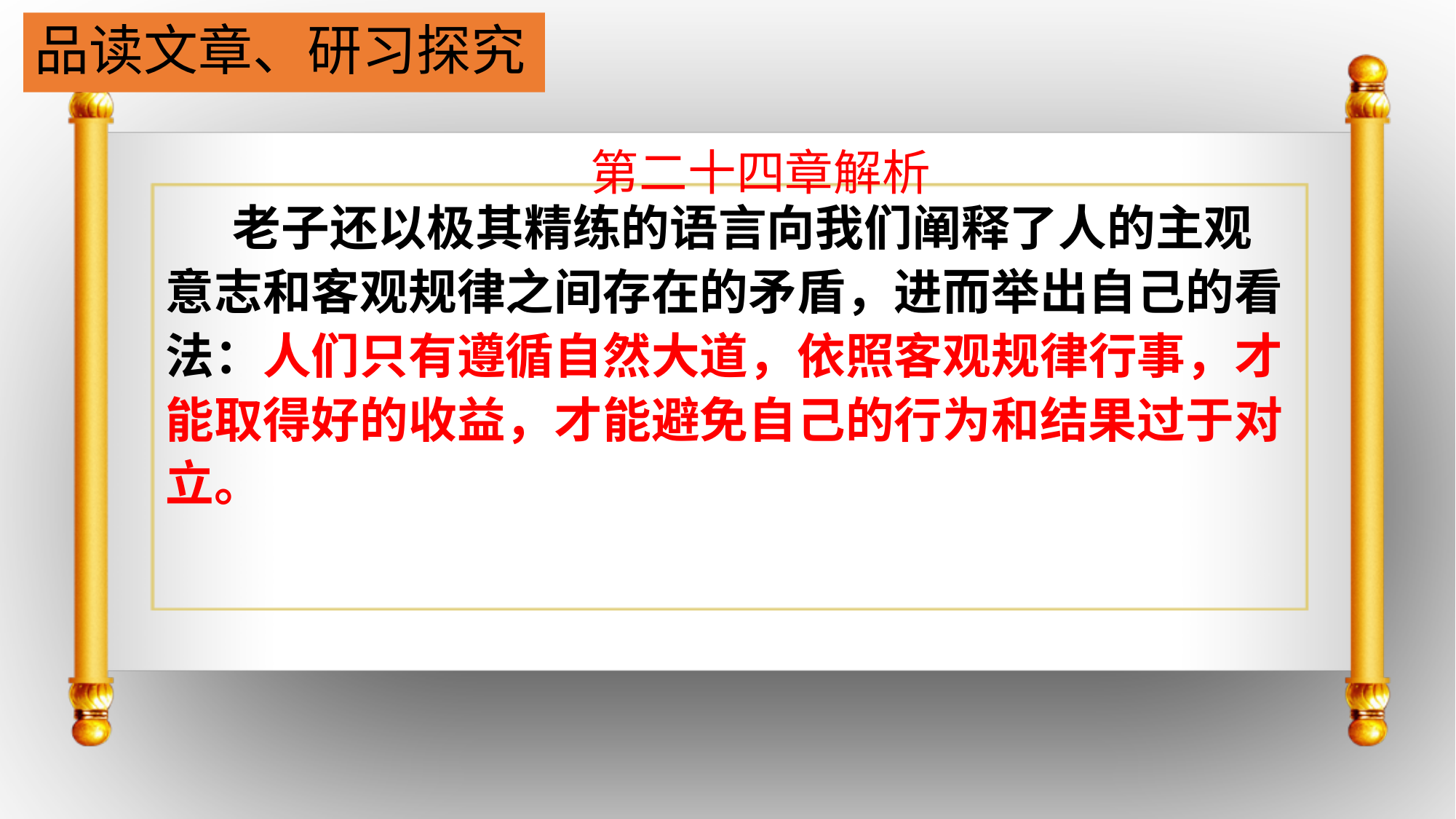

# 品读文章、研习探究
第二十四章解析
     老子还以极其精练的语言向我们阐释了人的主观意志和客观规律之间存在的矛盾，进而举出自己的看法：人们只有遵循自然大道，依照客观规律行事，才能取得好的收益，才能避免自己的行为和结果过于对立。